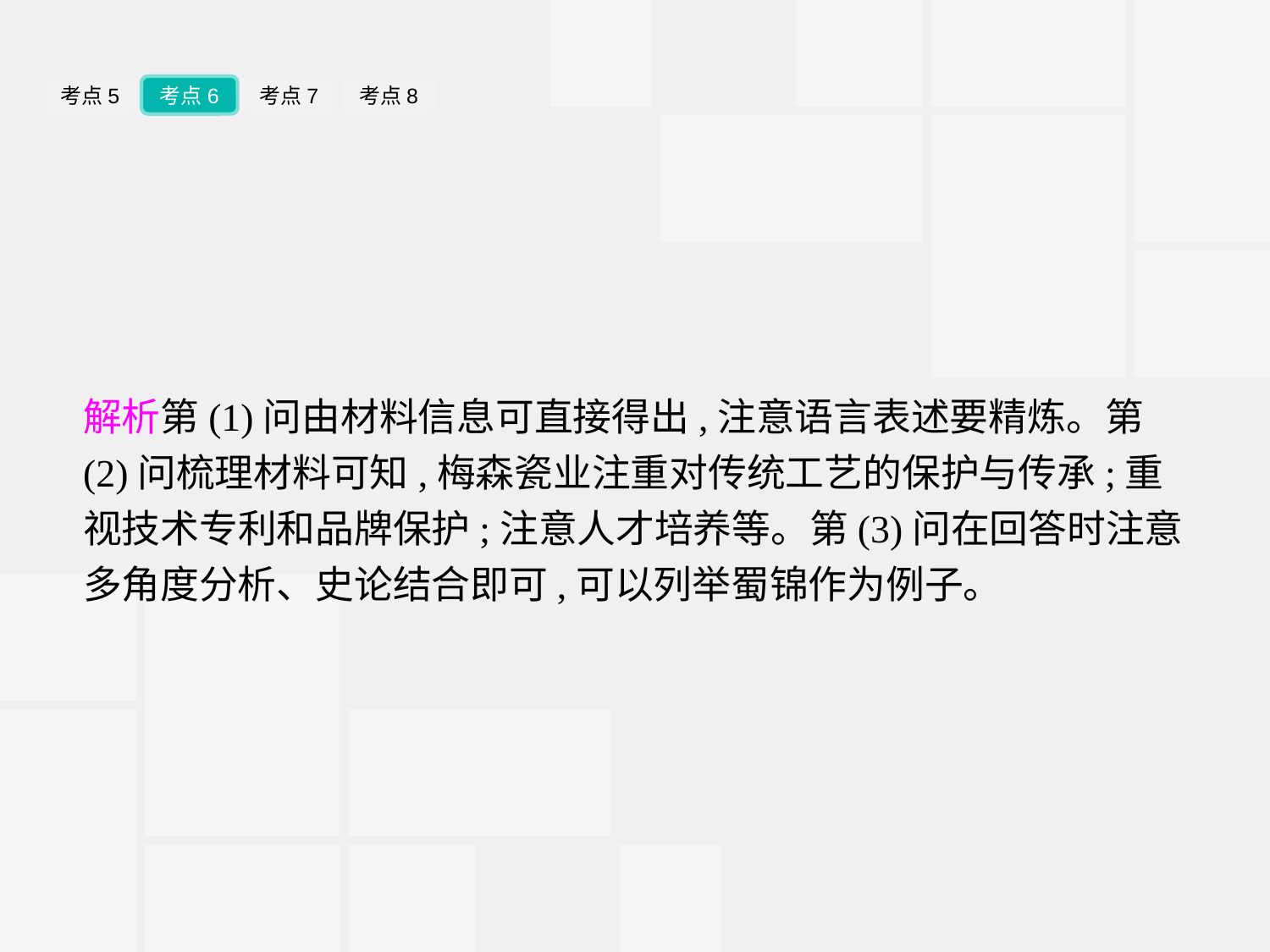

考点5
考点6
考点7
考点8
解析第(1)问由材料信息可直接得出,注意语言表述要精炼。第(2)问梳理材料可知,梅森瓷业注重对传统工艺的保护与传承;重视技术专利和品牌保护;注意人才培养等。第(3)问在回答时注意多角度分析、史论结合即可,可以列举蜀锦作为例子。